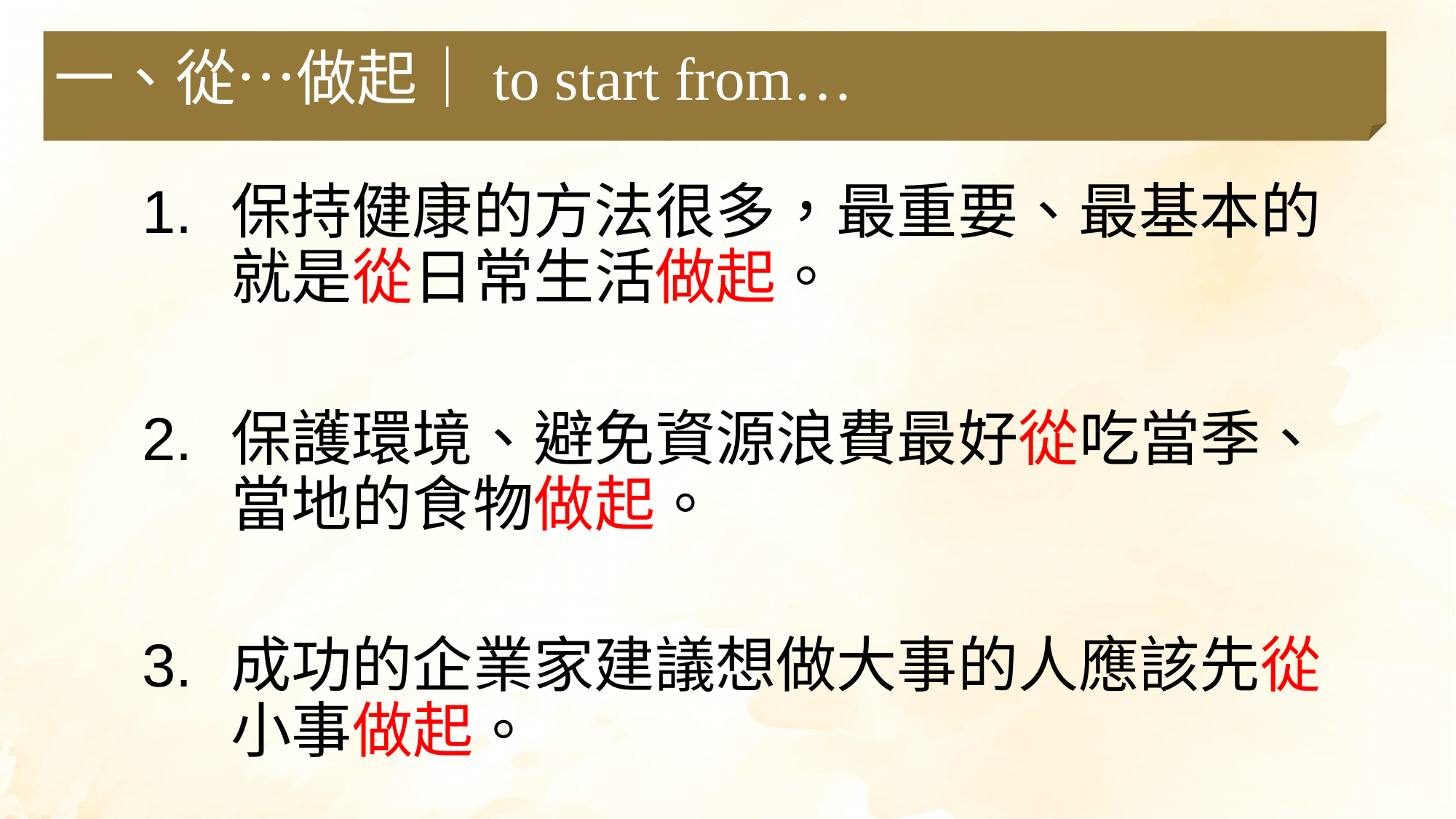

一、從…做起｜to start from…
保持健康的方法很多，最重要、最基本的就是從日常生活做起。

保護環境、避免資源浪費最好從吃當季、當地的食物做起。

成功的企業家建議想做大事的人應該先從小事做起。